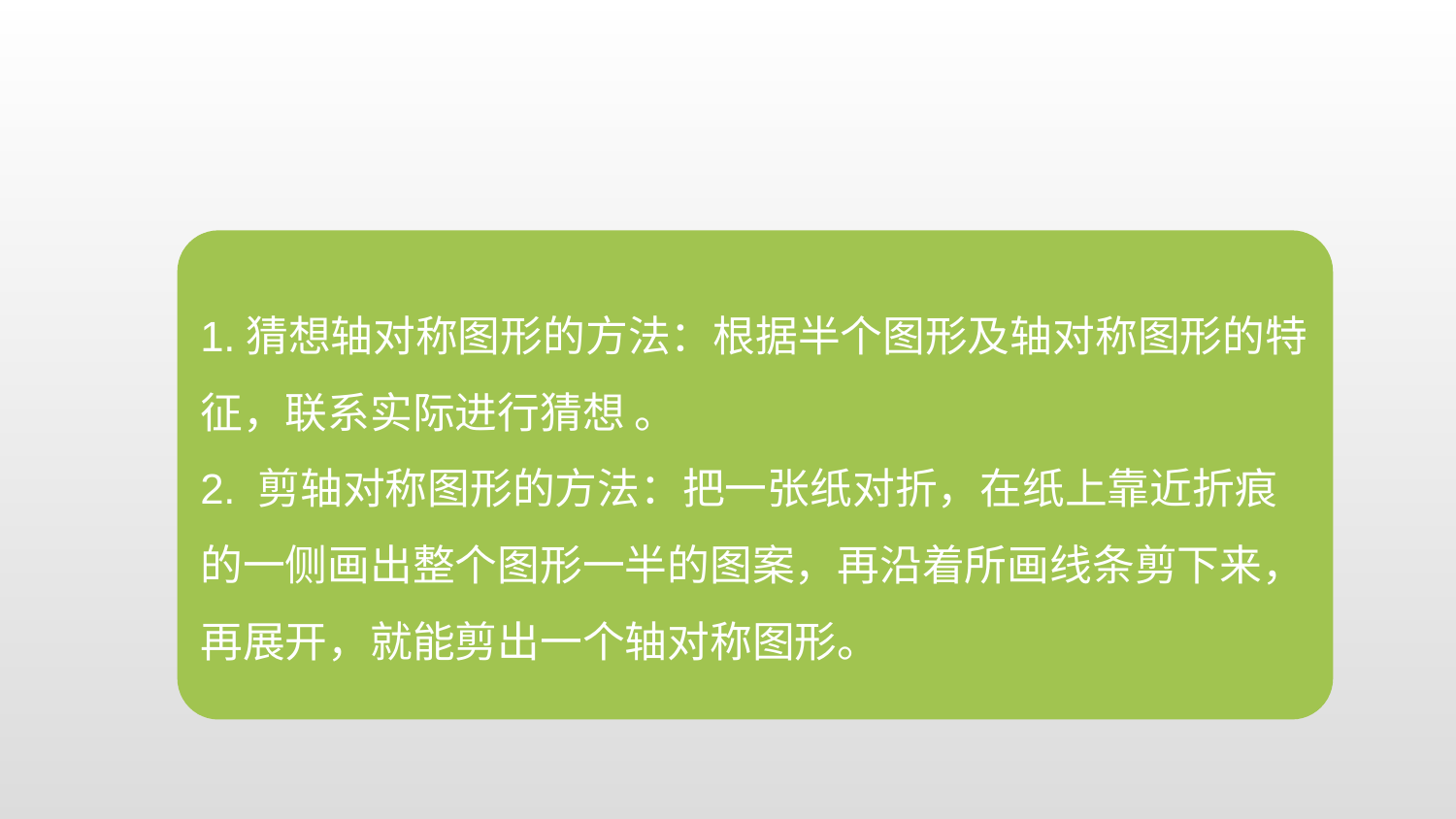

1.猜想轴对称图形的方法：根据半个图形及轴对称图形的特征，联系实际进行猜想 。
2. 剪轴对称图形的方法：把一张纸对折，在纸上靠近折痕的一侧画出整个图形一半的图案，再沿着所画线条剪下来，再展开，就能剪出一个轴对称图形。